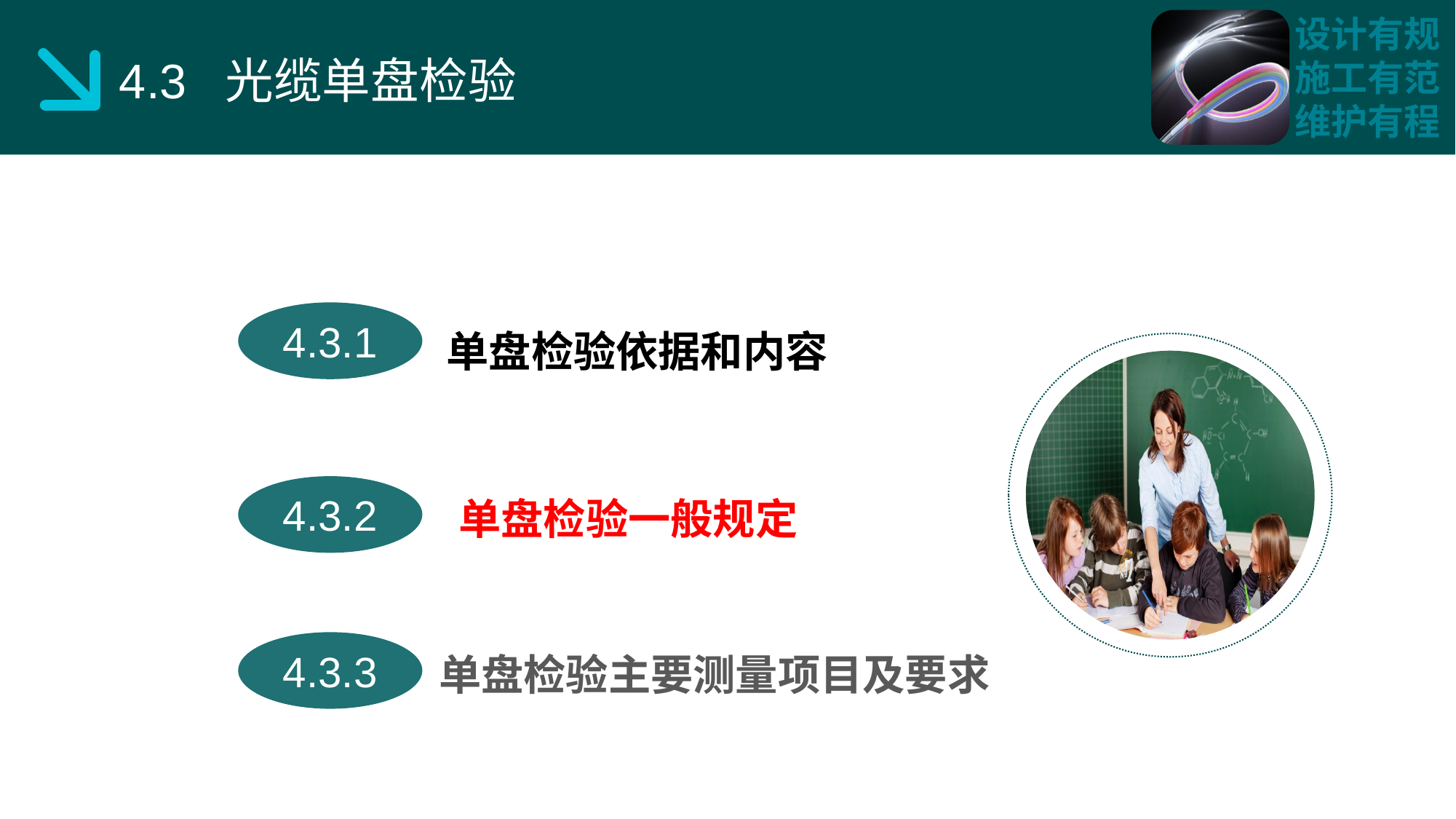

4.3  光缆单盘检验

单盘检验依据和内容
4.3.1

 单盘检验一般规定
4.3.2
单盘检验主要测量项目及要求
4.3.3